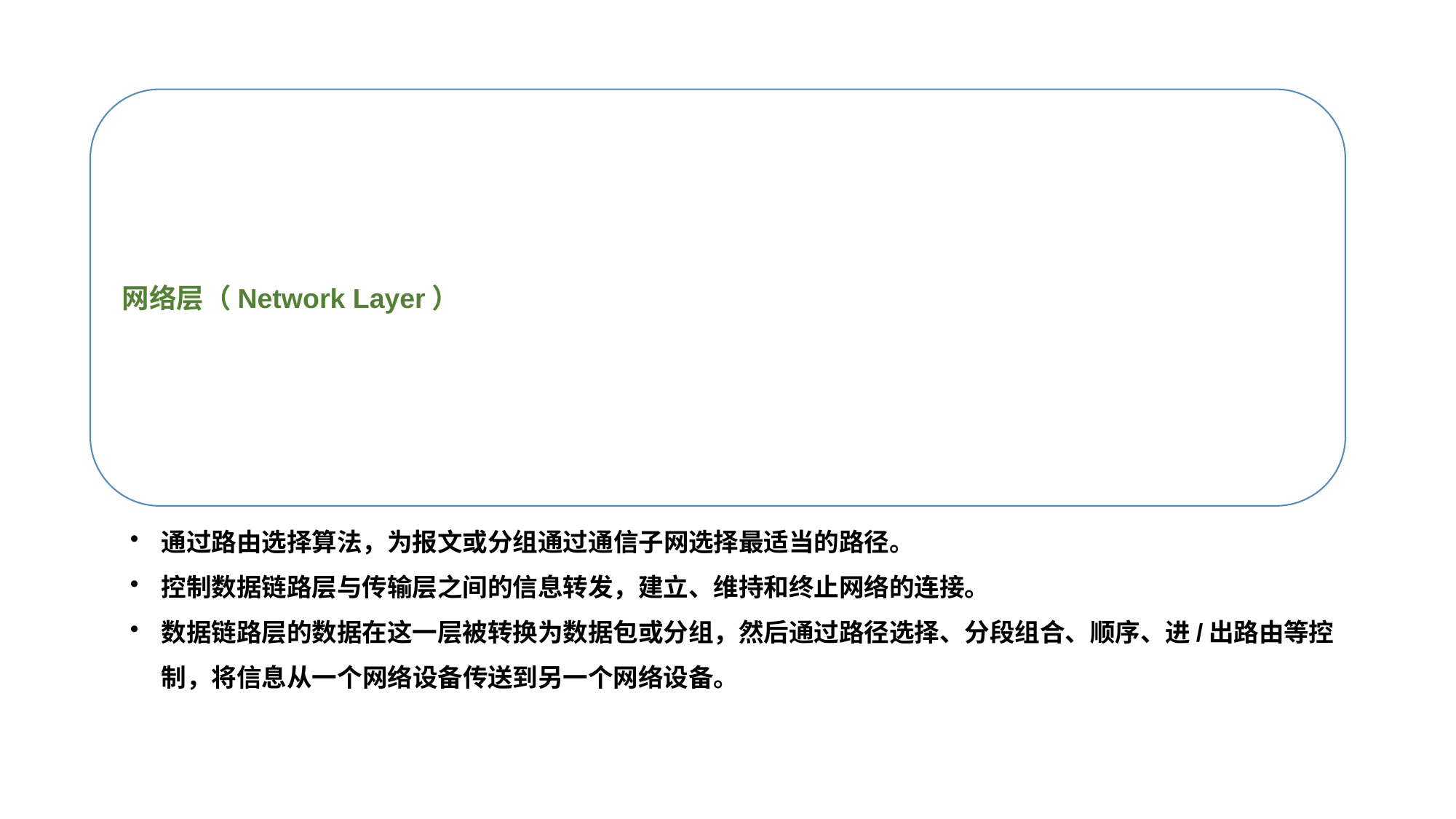

网络层（Network Layer）
通过路由选择算法，为报文或分组通过通信子网选择最适当的路径。
控制数据链路层与传输层之间的信息转发，建立、维持和终止网络的连接。
数据链路层的数据在这一层被转换为数据包或分组，然后通过路径选择、分段组合、顺序、进/出路由等控制，将信息从一个网络设备传送到另一个网络设备。